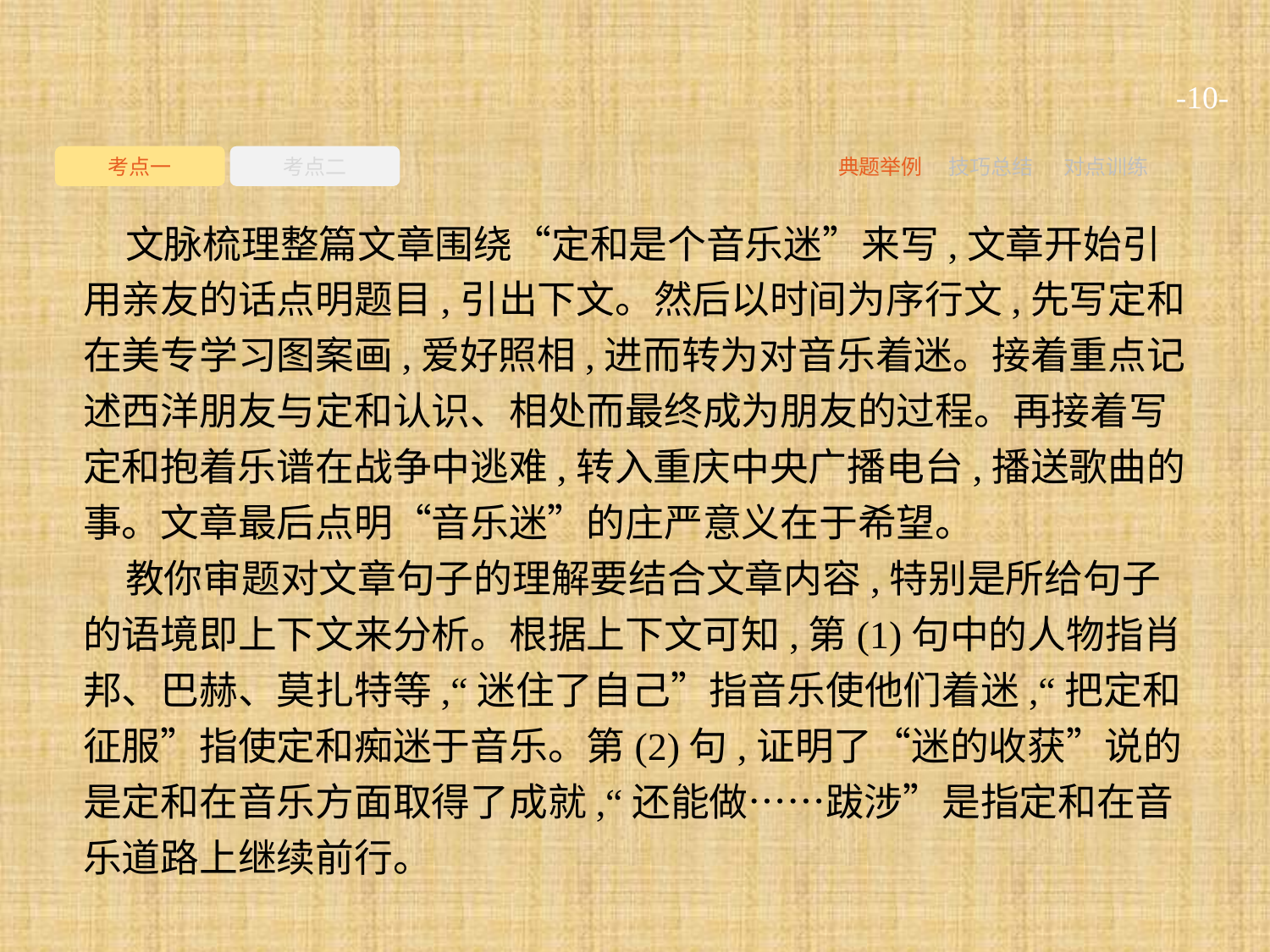

-10-
考点一
考点二
典题举例
技巧总结
对点训练
文脉梳理整篇文章围绕“定和是个音乐迷”来写,文章开始引用亲友的话点明题目,引出下文。然后以时间为序行文,先写定和在美专学习图案画,爱好照相,进而转为对音乐着迷。接着重点记述西洋朋友与定和认识、相处而最终成为朋友的过程。再接着写定和抱着乐谱在战争中逃难,转入重庆中央广播电台,播送歌曲的事。文章最后点明“音乐迷”的庄严意义在于希望。
教你审题对文章句子的理解要结合文章内容,特别是所给句子的语境即上下文来分析。根据上下文可知,第(1)句中的人物指肖邦、巴赫、莫扎特等,“迷住了自己”指音乐使他们着迷,“把定和征服”指使定和痴迷于音乐。第(2)句,证明了“迷的收获”说的是定和在音乐方面取得了成就,“还能做……跋涉”是指定和在音乐道路上继续前行。